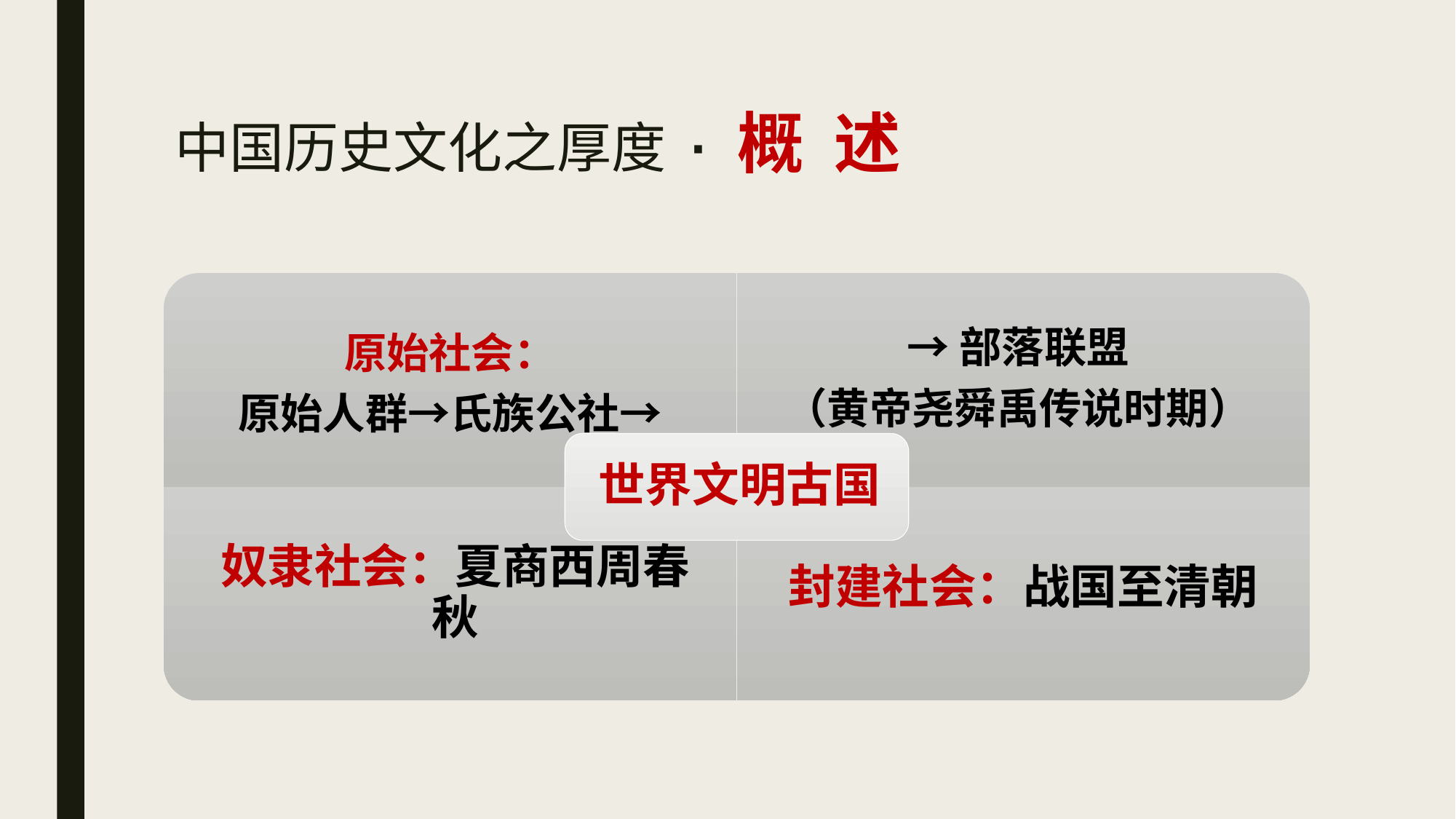

# 中国历史文化之厚度 · 概  述
原始社会：
原始人群→氏族公社→
→部落联盟
（黄帝尧舜禹传说时期）
奴隶社会：夏商西周春秋
封建社会：战国至清朝
世界文明古国